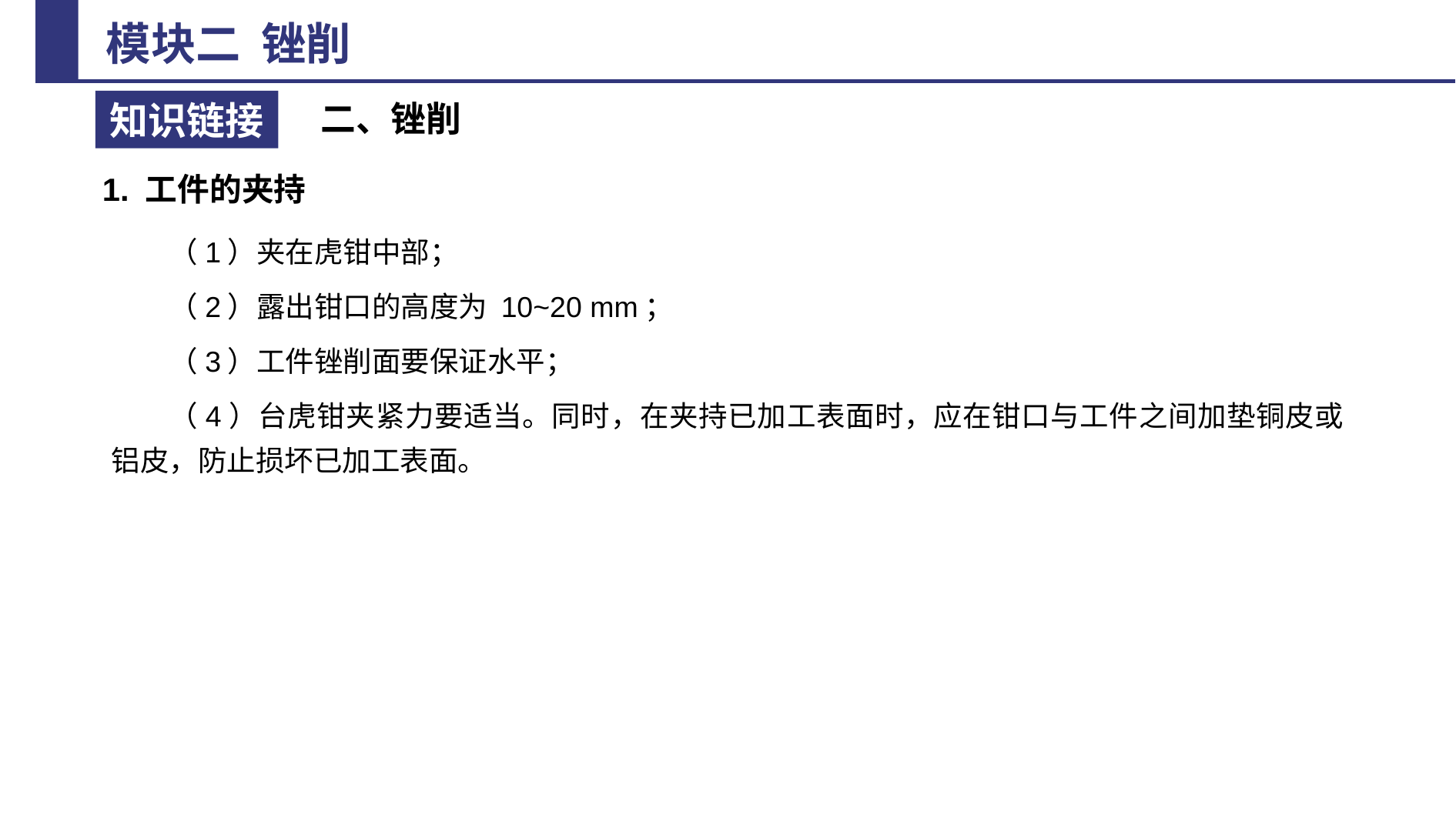

二、锉削
1. 工件的夹持
（1）夹在虎钳中部；
（2）露出钳口的高度为 10~20 mm；
（3）工件锉削面要保证水平；
（4）台虎钳夹紧力要适当。同时，在夹持已加工表面时，应在钳口与工件之间加垫铜皮或铝皮，防止损坏已加工表面。